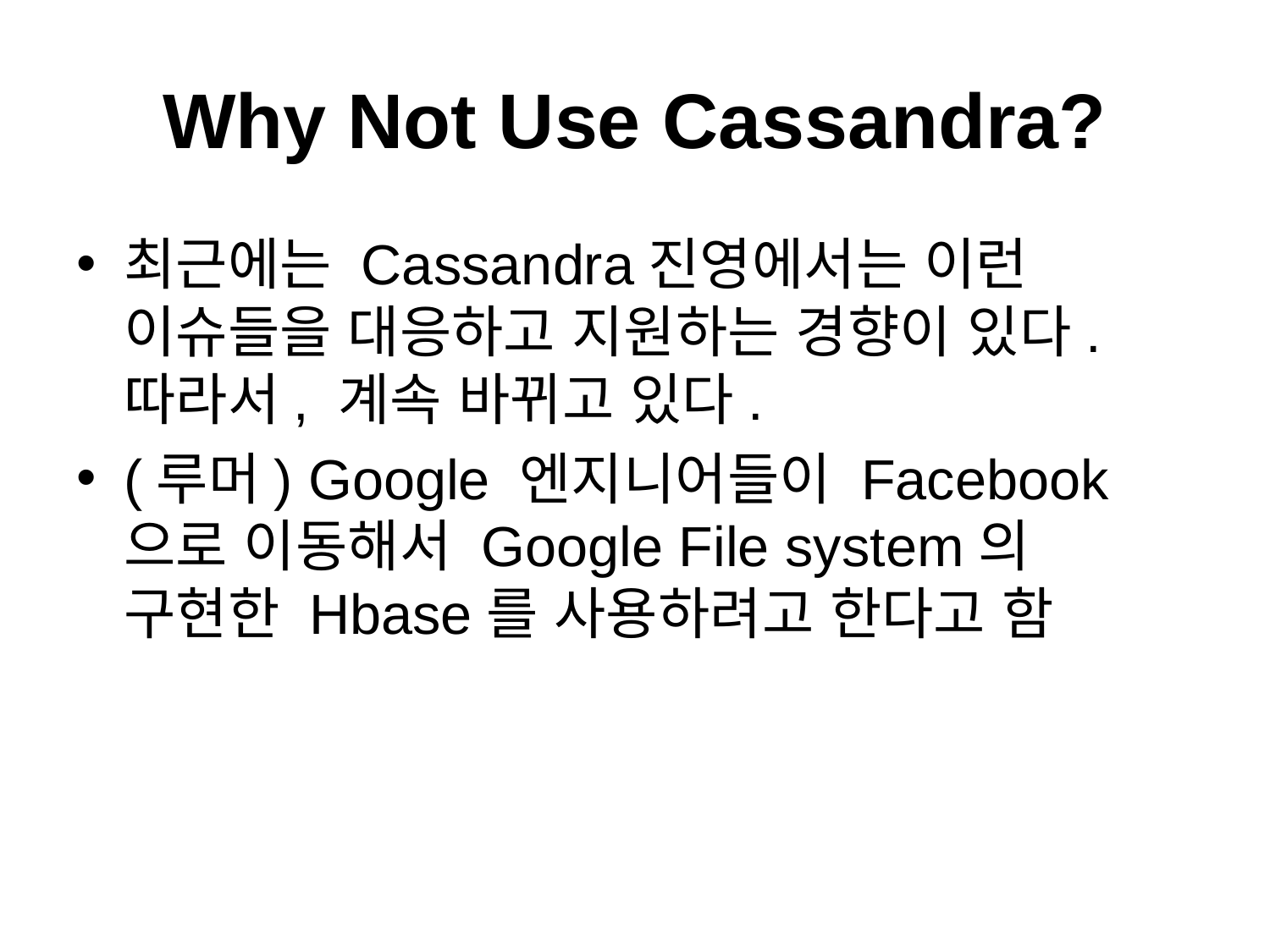

# Why Not Use Cassandra?
최근에는 Cassandra진영에서는 이런 이슈들을 대응하고 지원하는 경향이 있다. 따라서, 계속 바뀌고 있다.
(루머) Google 엔지니어들이 Facebook으로 이동해서 Google File system의 구현한 Hbase를 사용하려고 한다고 함